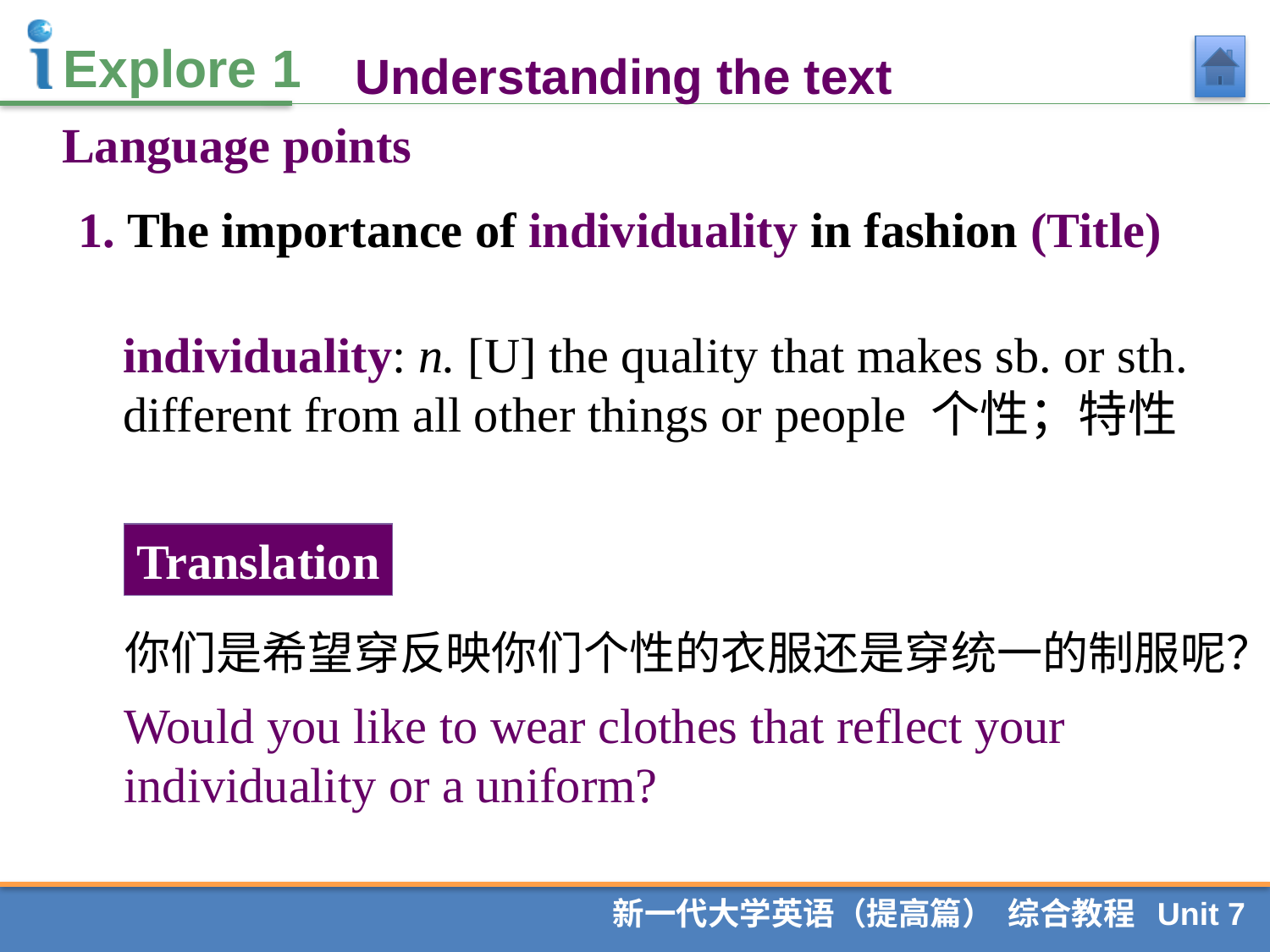

Understanding the text
Language points
1. The importance of individuality in fashion (Title)
individuality: n. [U] the quality that makes sb. or sth. different from all other things or people 个性；特性
Translation
你们是希望穿反映你们个性的衣服还是穿统一的制服呢？
Would you like to wear clothes that reflect your individuality or a uniform?